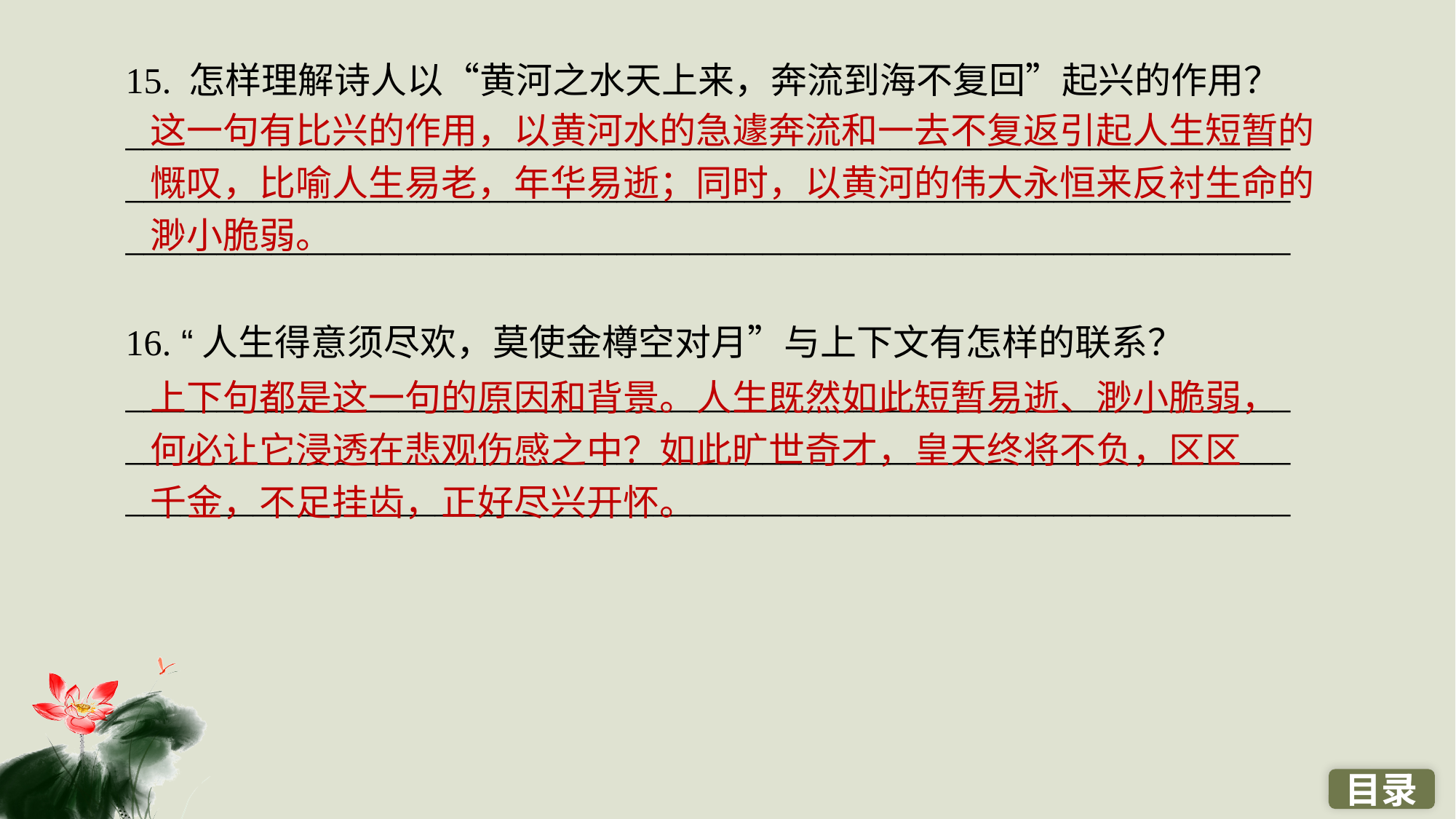

15. 怎样理解诗人以“黄河之水天上来，奔流到海不复回”起兴的作用？
________________________________________________________________________________________________________________________________________________________________________________________________

16. “人生得意须尽欢，莫使金樽空对月”与上下文有怎样的联系？
________________________________________________________________
________________________________________________________________________________________________________________________________
这一句有比兴的作用，以黄河水的急遽奔流和一去不复返引起人生短暂的慨叹，比喻人生易老，年华易逝；同时，以黄河的伟大永恒来反衬生命的渺小脆弱。
上下句都是这一句的原因和背景。人生既然如此短暂易逝、渺小脆弱，何必让它浸透在悲观伤感之中？如此旷世奇才，皇天终将不负，区区千金，不足挂齿，正好尽兴开怀。